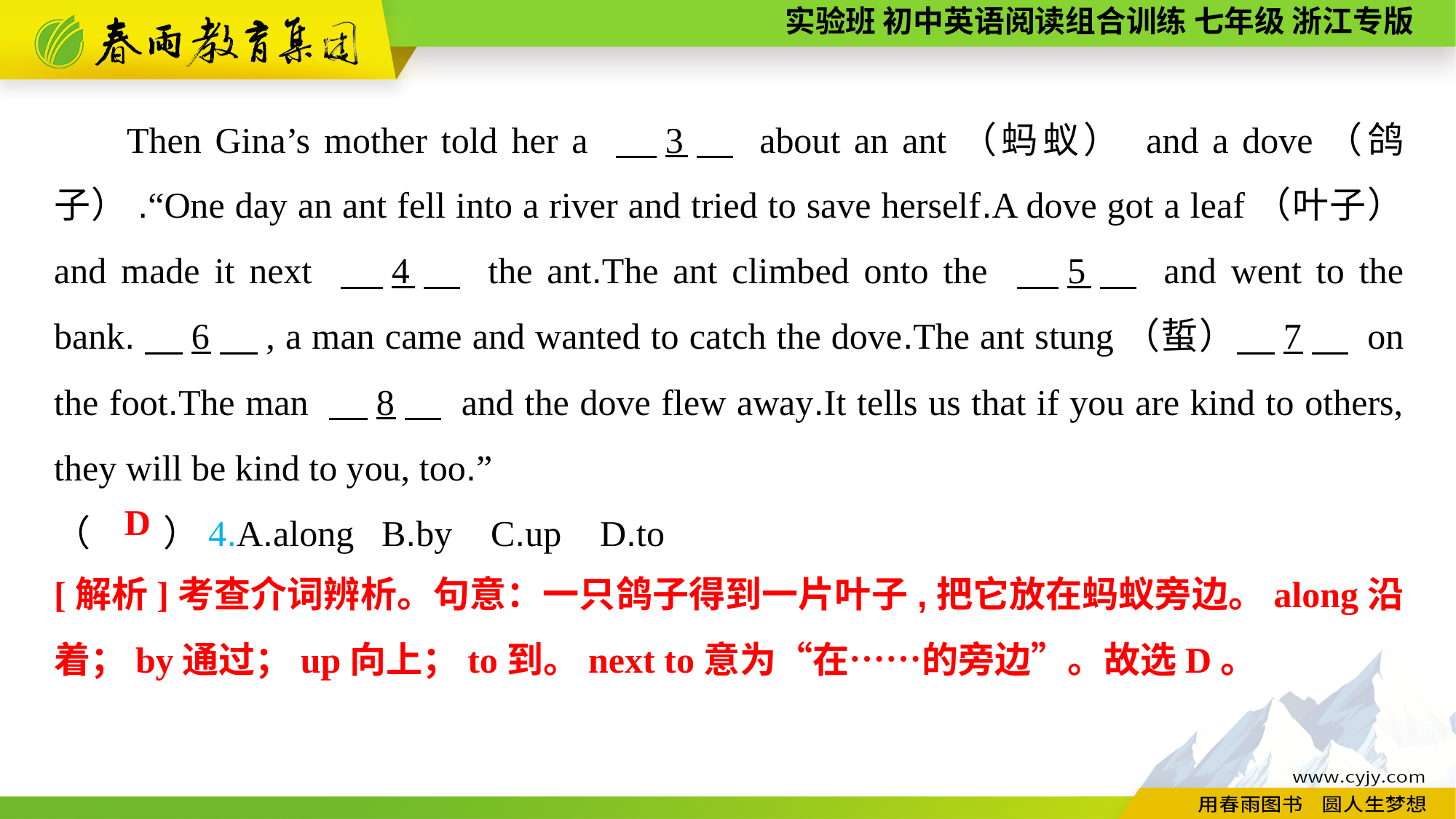

Then Gina’s mother told her a 　3　 about an ant（蚂蚁） and a dove（鸽子）.“One day an ant fell into a river and tried to save herself.A dove got a leaf（叶子） and made it next 　4　 the ant.The ant climbed onto the 　5　 and went to the bank.　6　, a man came and wanted to catch the dove.The ant stung（蜇）　7　 on the foot.The man 　8　 and the dove flew away.It tells us that if you are kind to others, they will be kind to you, too.”
（　　）4.A.along	B.by	C.up	D.to
D
[解析]考查介词辨析。句意：一只鸽子得到一片叶子,把它放在蚂蚁旁边。along沿着；by通过；up向上；to到。next to意为“在……的旁边”。故选D。